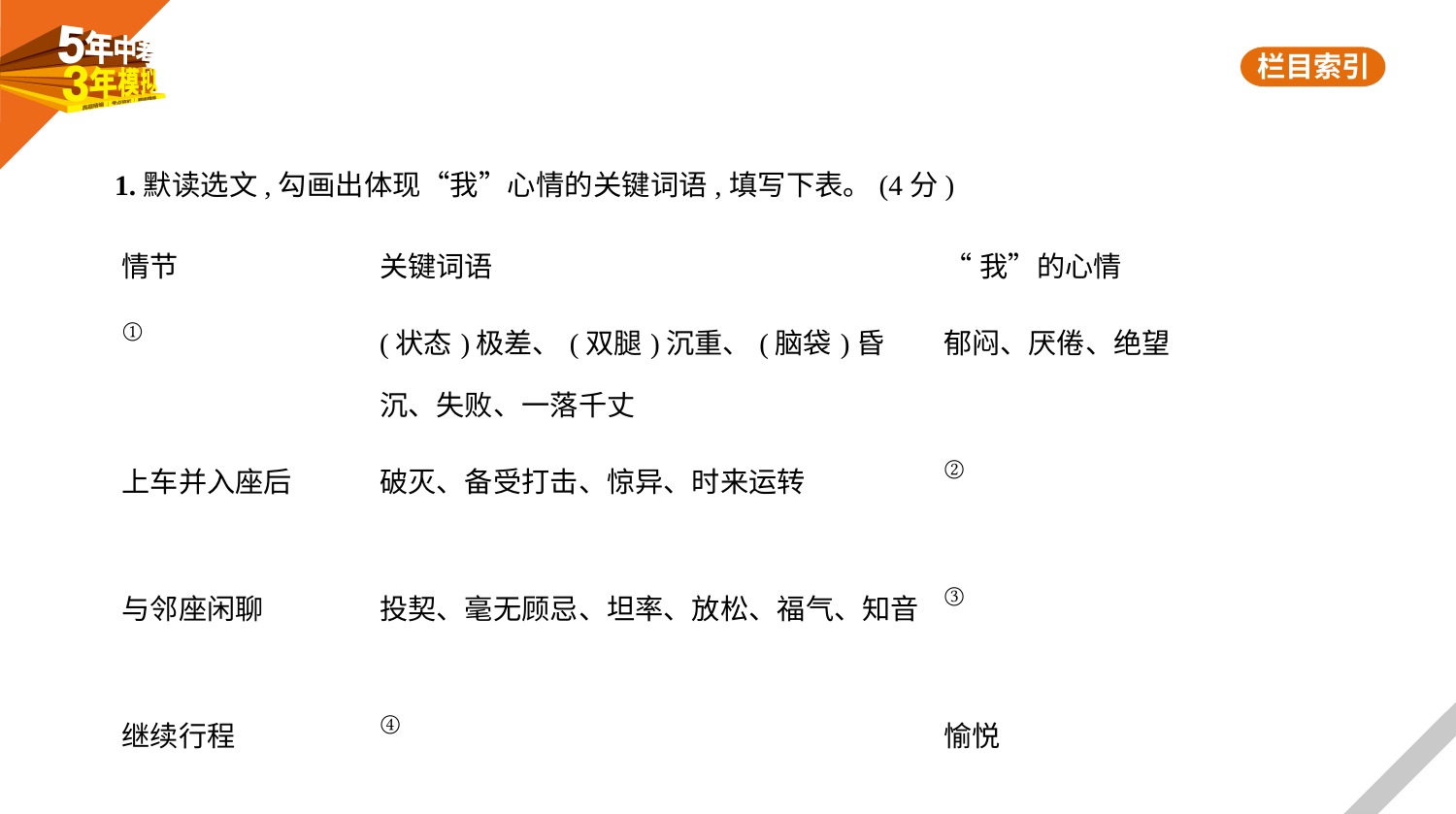

1.默读选文,勾画出体现“我”心情的关键词语,填写下表。(4分)
| 情节 | 关键词语 | “我”的心情 |
| --- | --- | --- |
| ① | (状态)极差、(双腿)沉重、(脑袋)昏沉、失败、一落千丈 | 郁闷、厌倦、绝望 |
| 上车并入座后 | 破灭、备受打击、惊异、时来运转 | ② |
| 与邻座闲聊 | 投契、毫无顾忌、坦率、放松、福气、知音 | ③ |
| 继续行程 | ④ | 愉悦 |